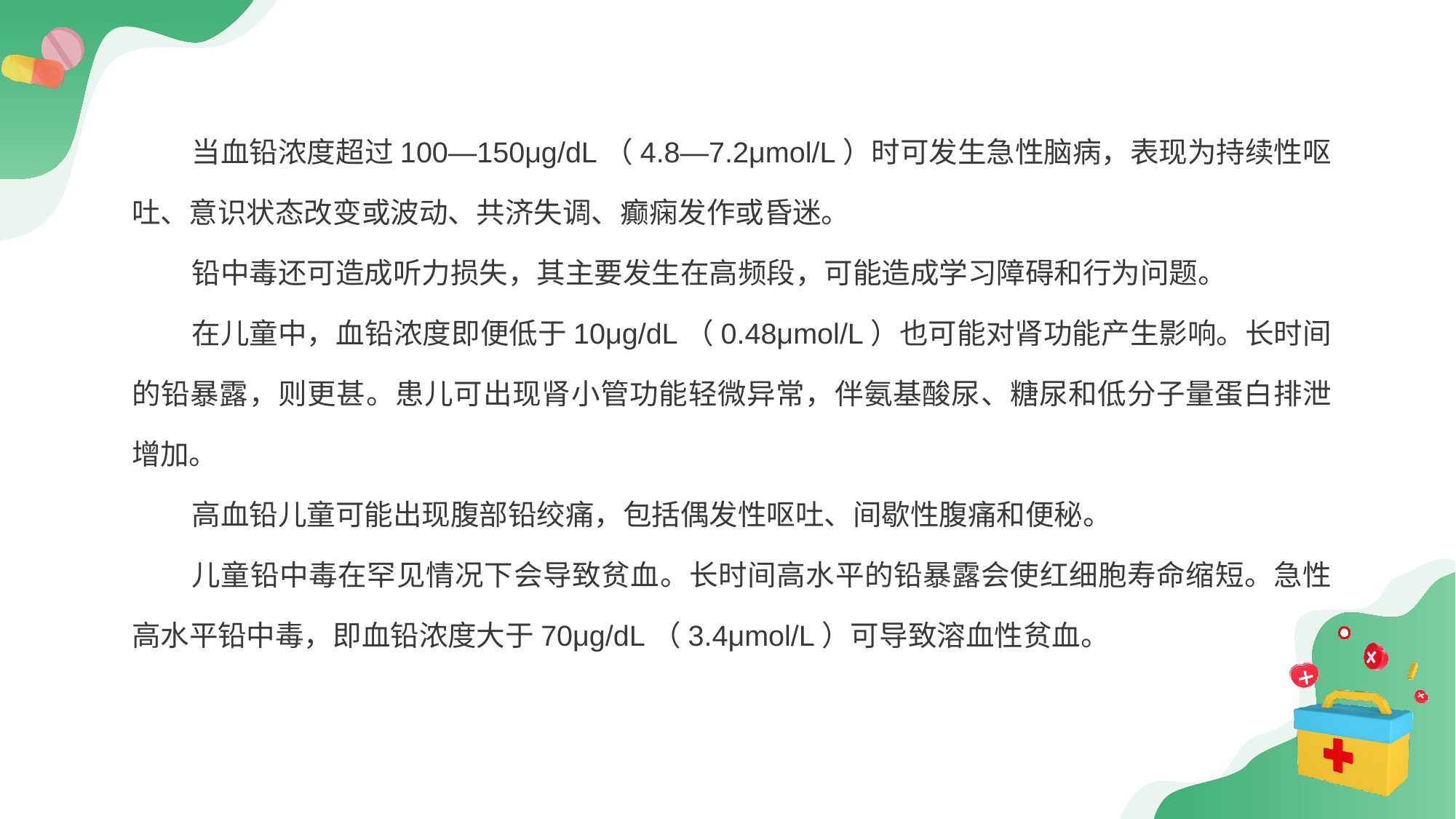

当血铅浓度超过100—150μg/dL（4.8—7.2μmol/L）时可发生急性脑病，表现为持续性呕吐、意识状态改变或波动、共济失调、癫痫发作或昏迷。
铅中毒还可造成听力损失，其主要发生在高频段，可能造成学习障碍和行为问题。
在儿童中，血铅浓度即便低于10μg/dL（0.48μmol/L）也可能对肾功能产生影响。长时间的铅暴露，则更甚。患儿可出现肾小管功能轻微异常，伴氨基酸尿、糖尿和低分子量蛋白排泄增加。
高血铅儿童可能出现腹部铅绞痛，包括偶发性呕吐、间歇性腹痛和便秘。
儿童铅中毒在罕见情况下会导致贫血。长时间高水平的铅暴露会使红细胞寿命缩短。急性高水平铅中毒，即血铅浓度大于70μg/dL（3.4μmol/L）可导致溶血性贫血。